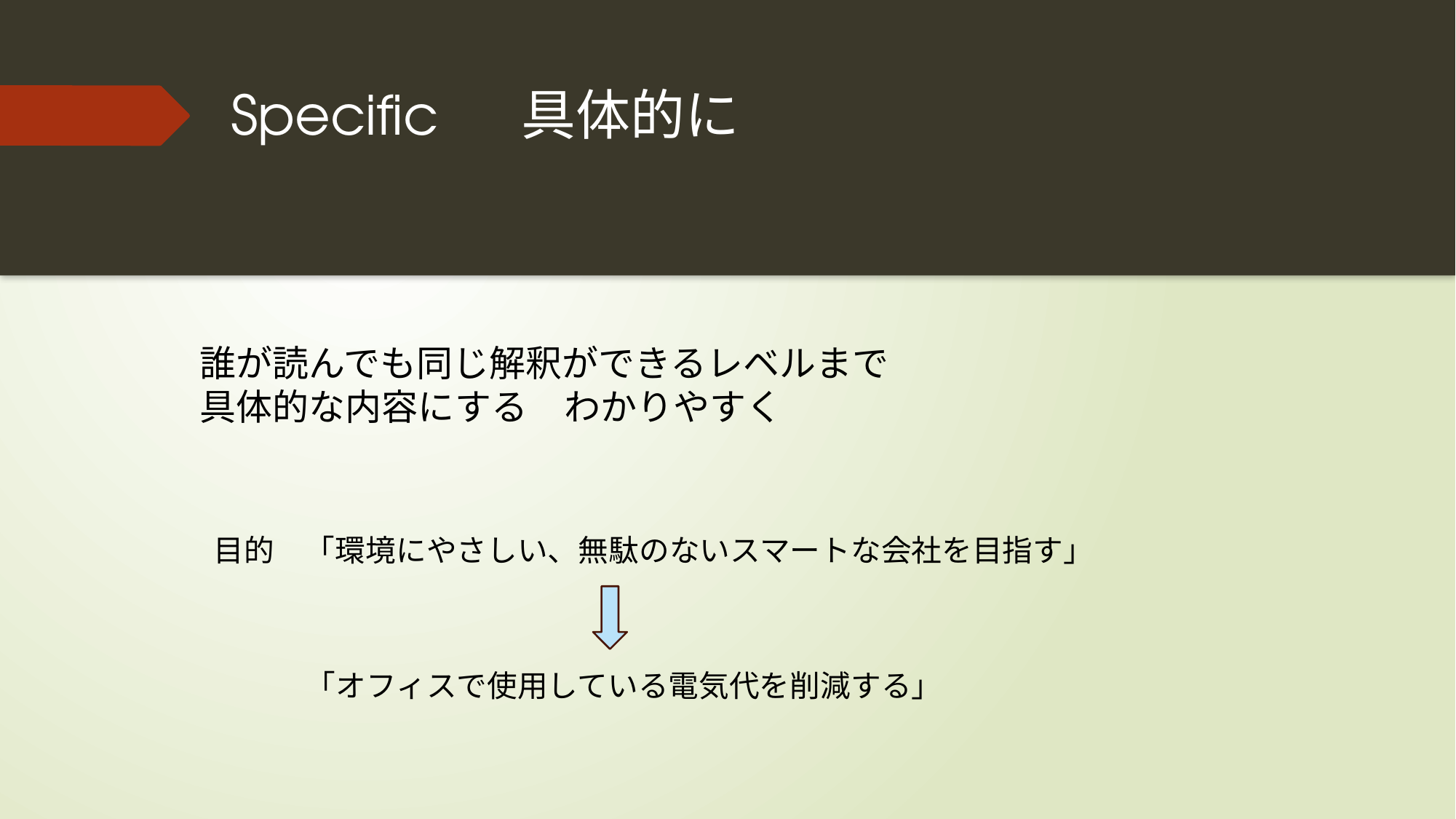

# Specific 　具体的に

誰が読んでも同じ解釈ができるレベルまで具体的な内容にする　わかりやすく

　目的　「環境にやさしい、無駄のないスマートな会社を目指す」

　「オフィスで使用している電気代を削減する」